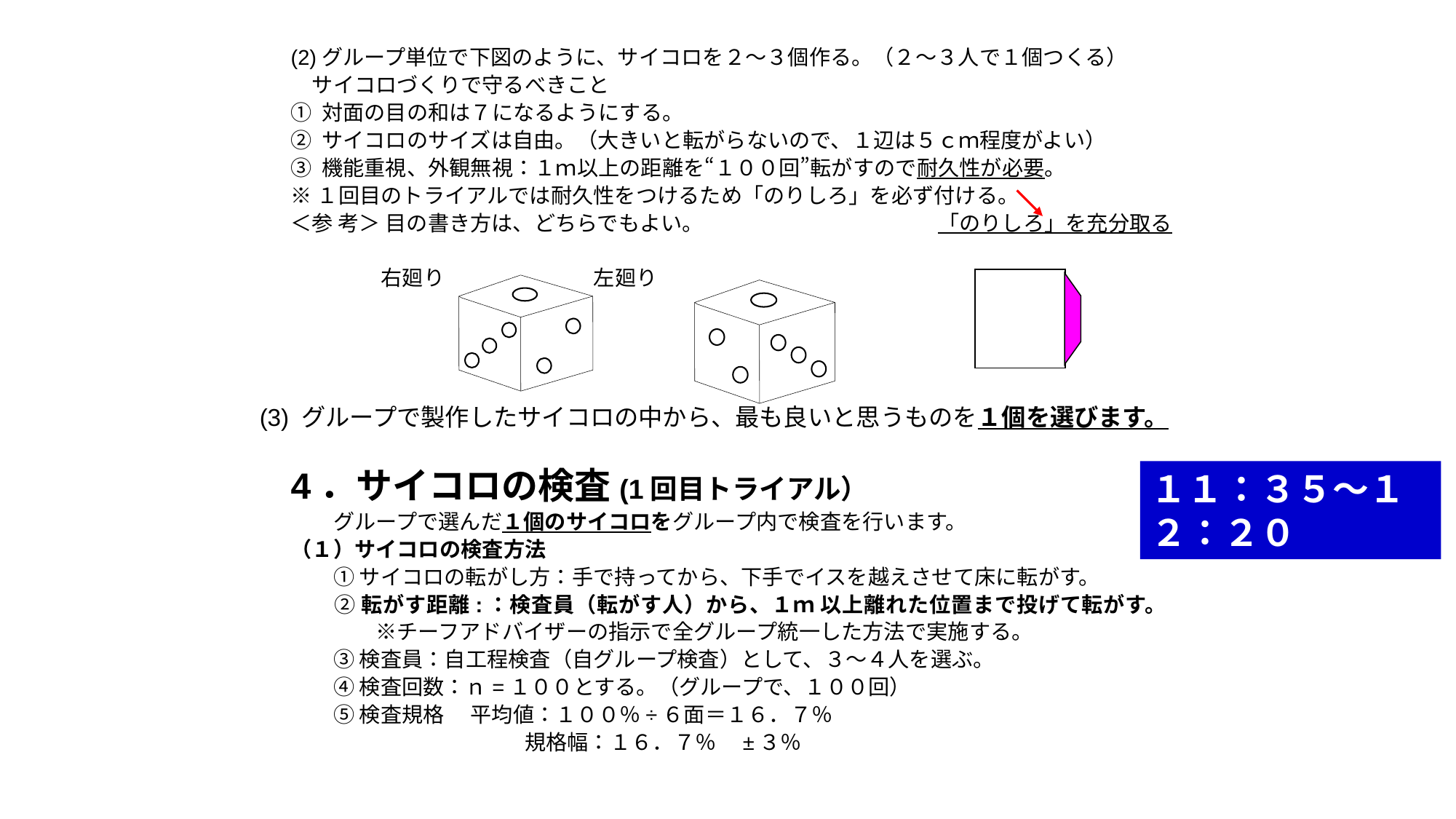

(2)グループ単位で下図のように、サイコロを２～３個作る。（２～３人で１個つくる）
　サイコロづくりで守るべきこと
① 対面の目の和は７になるようにする。
② サイコロのサイズは自由。（大きいと転がらないので、１辺は５ｃｍ程度がよい）
③ 機能重視、外観無視：１ｍ以上の距離を“１００回”転がすので耐久性が必要。
※１回目のトライアルでは耐久性をつけるため「のりしろ」を必ず付ける。
＜参 考＞ 目の書き方は、どちらでもよい。　　　　　　　　　　　「のりしろ」を充分取る

         　　右廻り                  　　　左廻り

(3) グループで製作したサイコロの中から、最も良いと思うものを１個を選びます。
4．サイコロの検査(1回目トライアル）
　　グループで選んだ１個のサイコロをグループ内で検査を行います。
（１）サイコロの検査方法
　　① サイコロの転がし方：手で持ってから、下手でイスを越えさせて床に転がす。
　　② 転がす距離:：検査員（転がす人）から、１ｍ 以上離れた位置まで投げて転がす。
　　　　※チーフアドバイザーの指示で全グループ統一した方法で実施する。
　　③ 検査員：自工程検査（自グループ検査）として、３～４人を選ぶ。
　　④ 検査回数：ｎ=１００とする。（グループで、１００回）
　　⑤ 検査規格　 平均値：１００％÷６面＝１６．７％
　　　　　　　　　　　規格幅：１６．７％　±３％
１１：３５～１２：２０